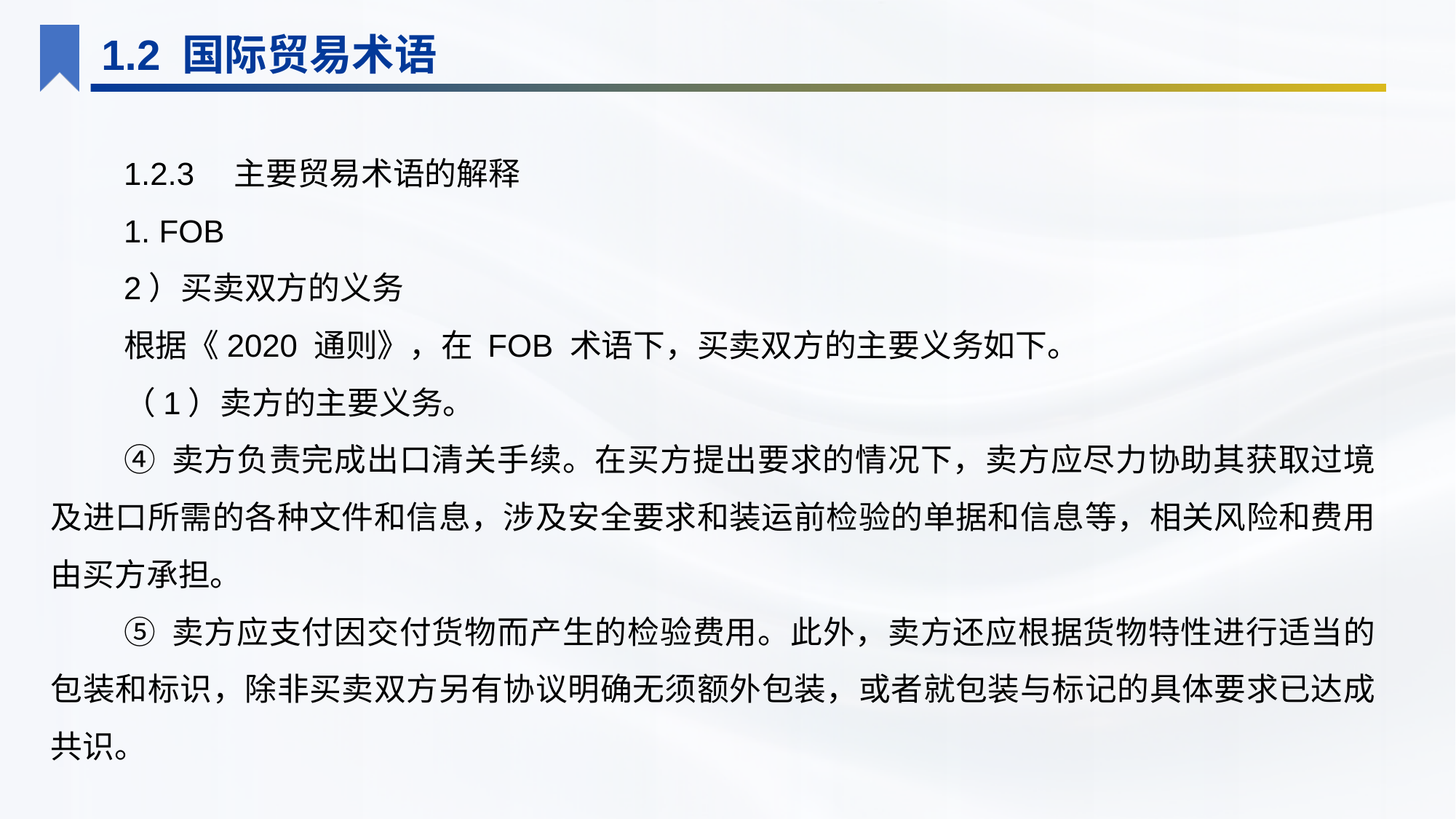

1.2 国际贸易术语
1.2.3　主要贸易术语的解释
1. FOB
2）买卖双方的义务
根据《2020 通则》，在 FOB 术语下，买卖双方的主要义务如下。
（1）卖方的主要义务。
④ 卖方负责完成出口清关手续。在买方提出要求的情况下，卖方应尽力协助其获取过境及进口所需的各种文件和信息，涉及安全要求和装运前检验的单据和信息等，相关风险和费用由买方承担。
⑤ 卖方应支付因交付货物而产生的检验费用。此外，卖方还应根据货物特性进行适当的包装和标识，除非买卖双方另有协议明确无须额外包装，或者就包装与标记的具体要求已达成共识。